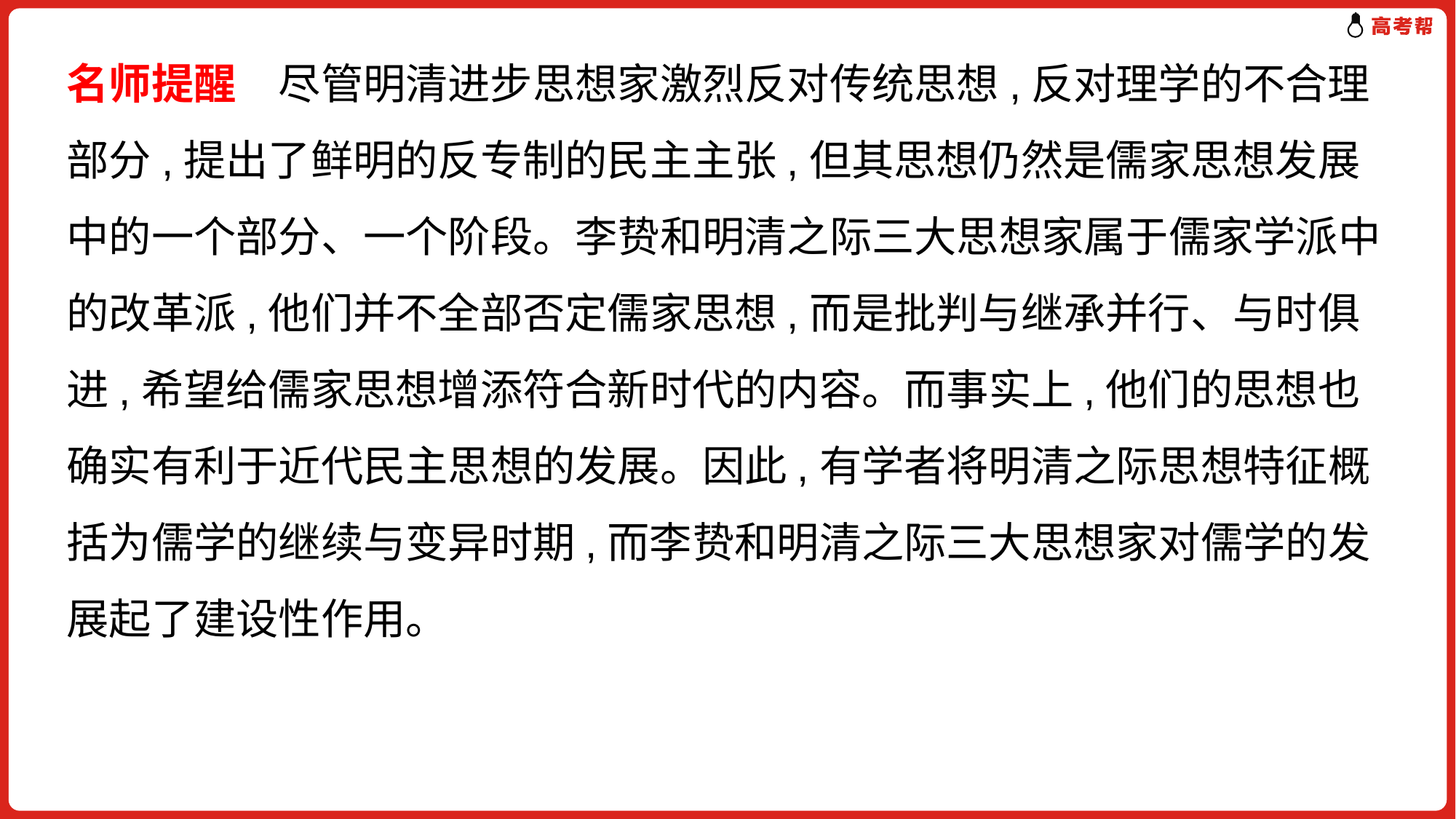

名师提醒　尽管明清进步思想家激烈反对传统思想,反对理学的不合理部分,提出了鲜明的反专制的民主主张,但其思想仍然是儒家思想发展中的一个部分、一个阶段。李贽和明清之际三大思想家属于儒家学派中的改革派,他们并不全部否定儒家思想,而是批判与继承并行、与时俱进,希望给儒家思想增添符合新时代的内容。而事实上,他们的思想也确实有利于近代民主思想的发展。因此,有学者将明清之际思想特征概括为儒学的继续与变异时期,而李贽和明清之际三大思想家对儒学的发展起了建设性作用。